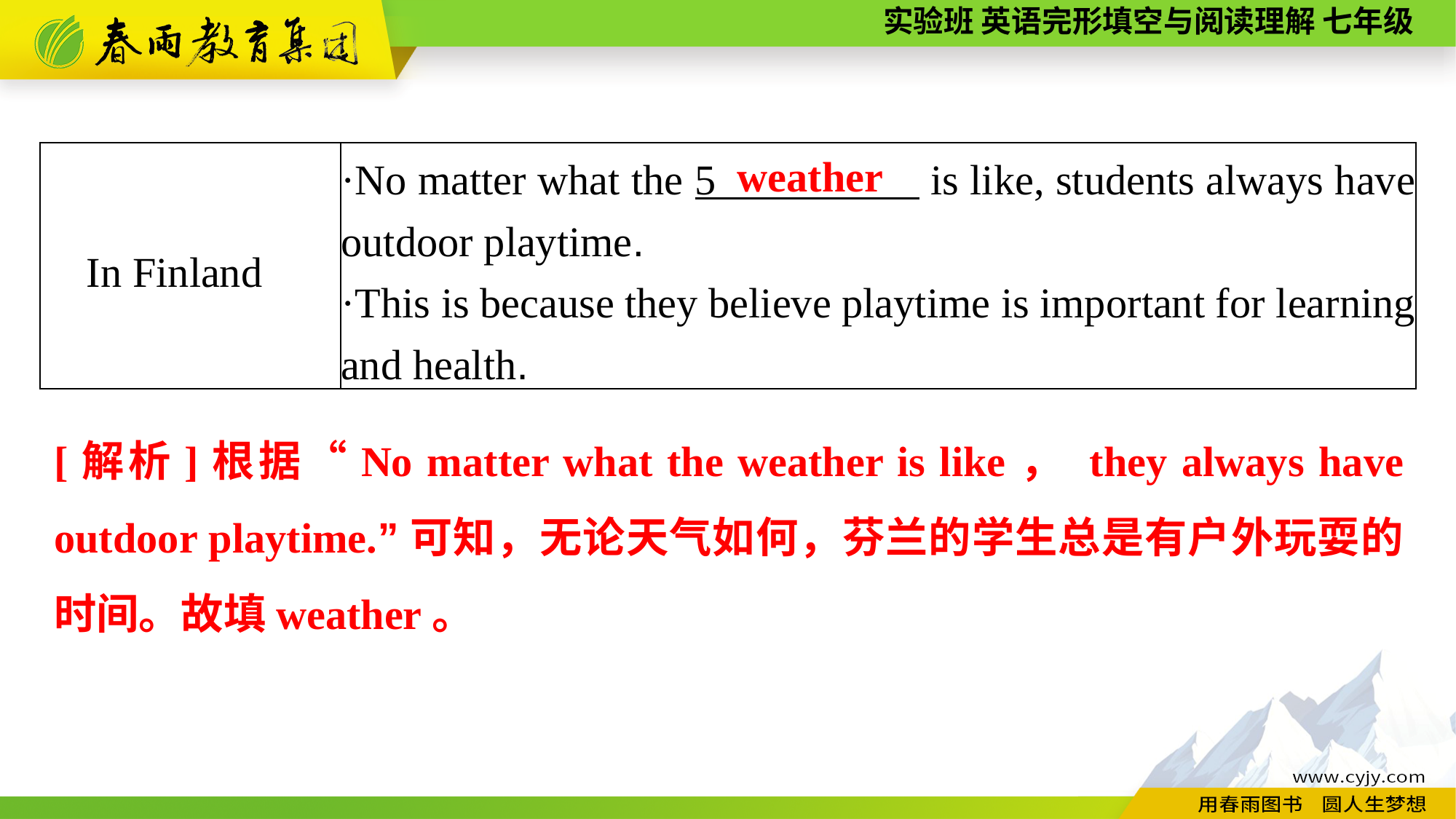

| In Finland | ·No matter what the 5 is like, students always have outdoor playtime. ·This is because they believe playtime is important for learning and health. |
| --- | --- |
weather
[解析]根据“No matter what the weather is like， they always have outdoor playtime.”可知，无论天气如何，芬兰的学生总是有户外玩耍的时间。故填weather。